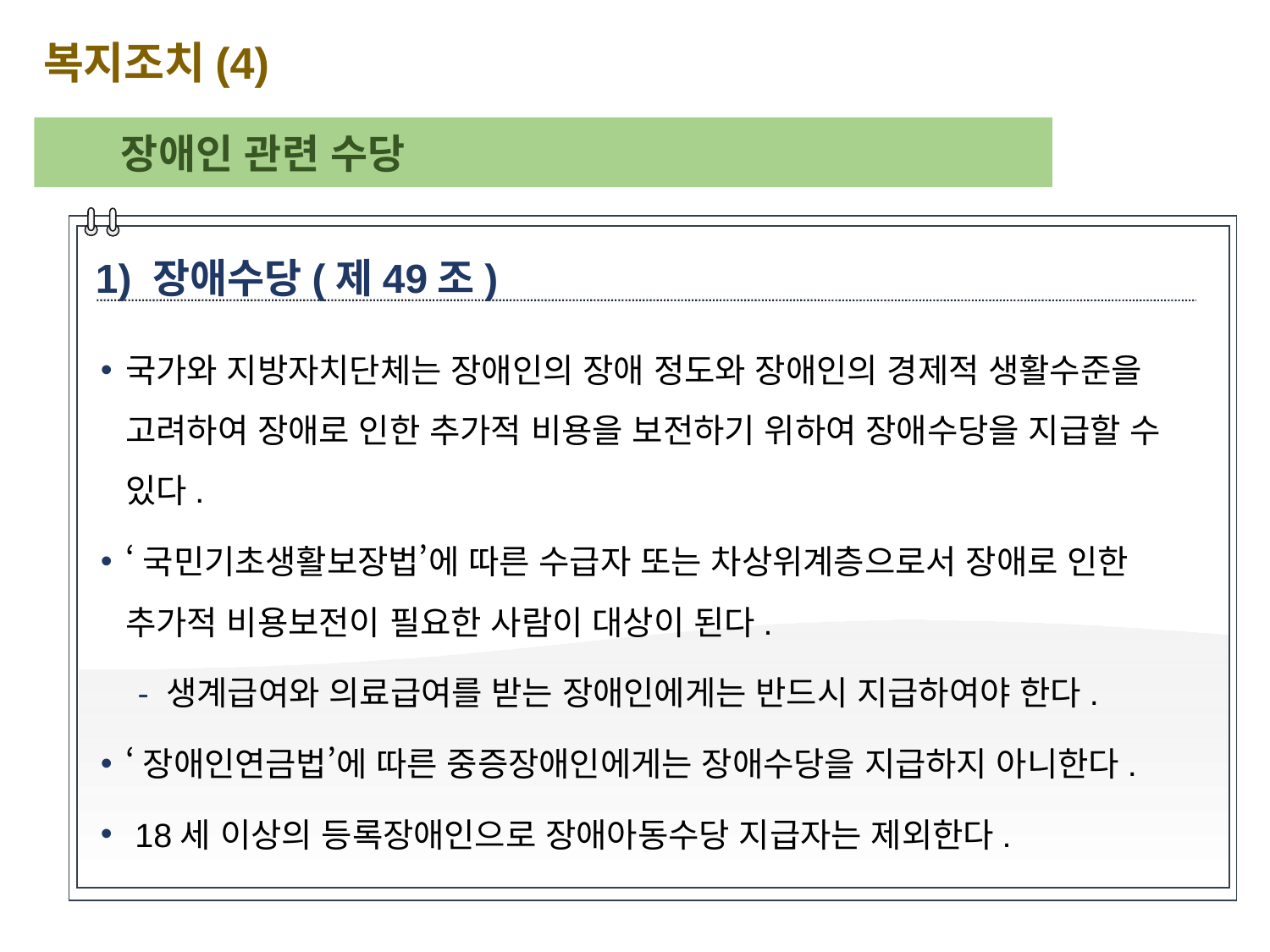

복지조치(4)
장애인 관련 수당

1) 장애수당(제49조)

국가와 지방자치단체는 장애인의 장애 정도와 장애인의 경제적 생활수준을 고려하여 장애로 인한 추가적 비용을 보전하기 위하여 장애수당을 지급할 수 있다.
‘국민기초생활보장법’에 따른 수급자 또는 차상위계층으로서 장애로 인한 추가적 비용보전이 필요한 사람이 대상이 된다.
    - 생계급여와 의료급여를 받는 장애인에게는 반드시 지급하여야 한다.
‘장애인연금법’에 따른 중증장애인에게는 장애수당을 지급하지 아니한다.
 18세 이상의 등록장애인으로 장애아동수당 지급자는 제외한다.